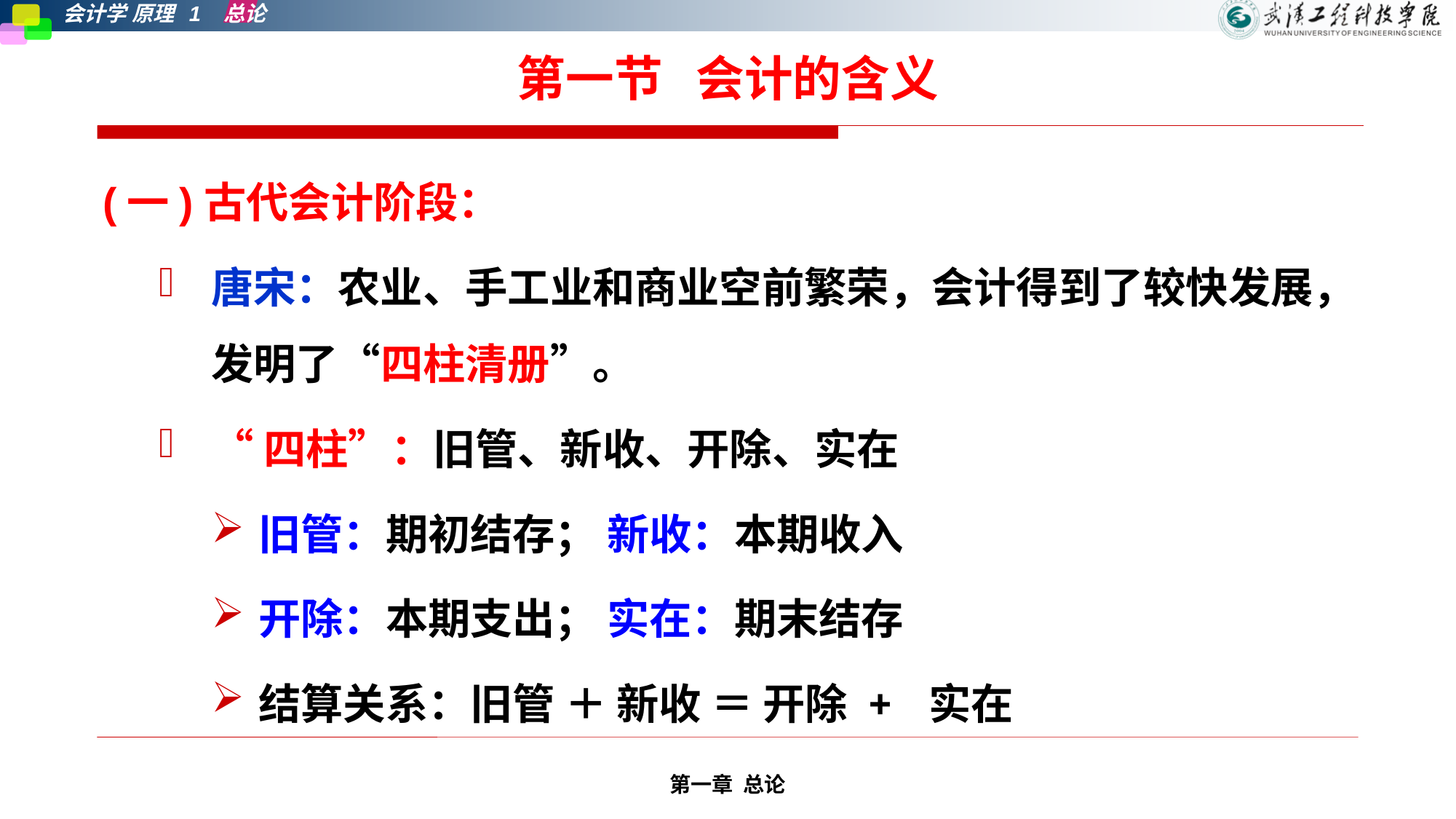

# 第一节   会计的含义
(一)古代会计阶段：
唐宋：农业、手工业和商业空前繁荣，会计得到了较快发展，发明了“四柱清册”。
“四柱”：旧管、新收、开除、实在
旧管：期初结存； 新收：本期收入
开除：本期支出； 实在：期末结存
结算关系：旧管 ＋ 新收 ＝ 开除 + 实在
第一章  总论